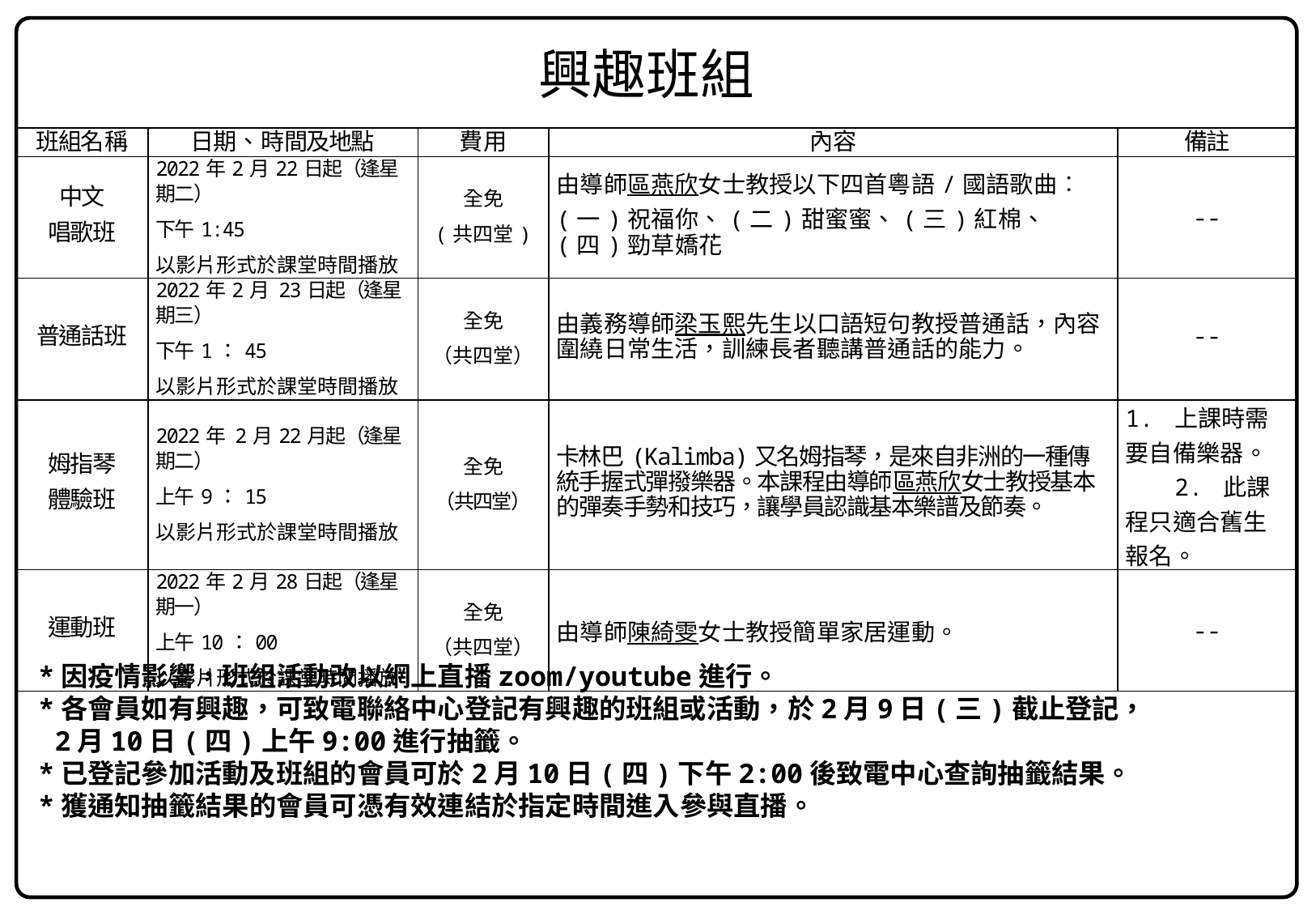

興趣班組
| 班組名稱 | 日期、時間及地點 | 費用 | 內容 | 備註 |
| --- | --- | --- | --- | --- |
| 中文 唱歌班 | 2022年2月22日起（逢星期二） 下午1:45 以影片形式於課堂時間播放 | 全免 (共四堂) | 由導師區燕欣女士教授以下四首粵語/國語歌曲︰ (一)祝福你、(二)甜蜜蜜、(三)紅棉、(四)勁草嬌花 | -- |
| 普通話班 | 2022年2月 23日起（逢星期三） 下午1：45 以影片形式於課堂時間播放 | 全免 （共四堂） | 由義務導師梁玉熙先生以口語短句教授普通話，內容圍繞日常生活，訓練長者聽講普通話的能力。 | -- |
| 姆指琴 體驗班 | 2022年 2月22月起（逢星期二） 上午9：15 以影片形式於課堂時間播放 | 全免 （共四堂） | 卡林巴(Kalimba)又名姆指琴，是來自非洲的一種傳統手握式彈撥樂器。本課程由導師區燕欣女士教授基本的彈奏手勢和技巧，讓學員認識基本樂譜及節奏。 | 1. 上課時需要自備樂器。 2. 此課程只適合舊生報名。 |
| 運動班 | 2022年2月28日起（逢星期一） 上午10：00 以影片形式於課堂時間播放 | 全免 （共四堂） | 由導師陳綺雯女士教授簡單家居運動。 | -- |
*因疫情影響，班組活動改以網上直播zoom/youtube進行。
*各會員如有興趣，可致電聯絡中心登記有興趣的班組或活動，於2月9日(三)截止登記，
 2月10日(四)上午9:00進行抽籤。
*已登記參加活動及班組的會員可於2月10日(四)下午2:00後致電中心查詢抽籤結果。
*獲通知抽籤結果的會員可憑有效連結於指定時間進入參與直播。